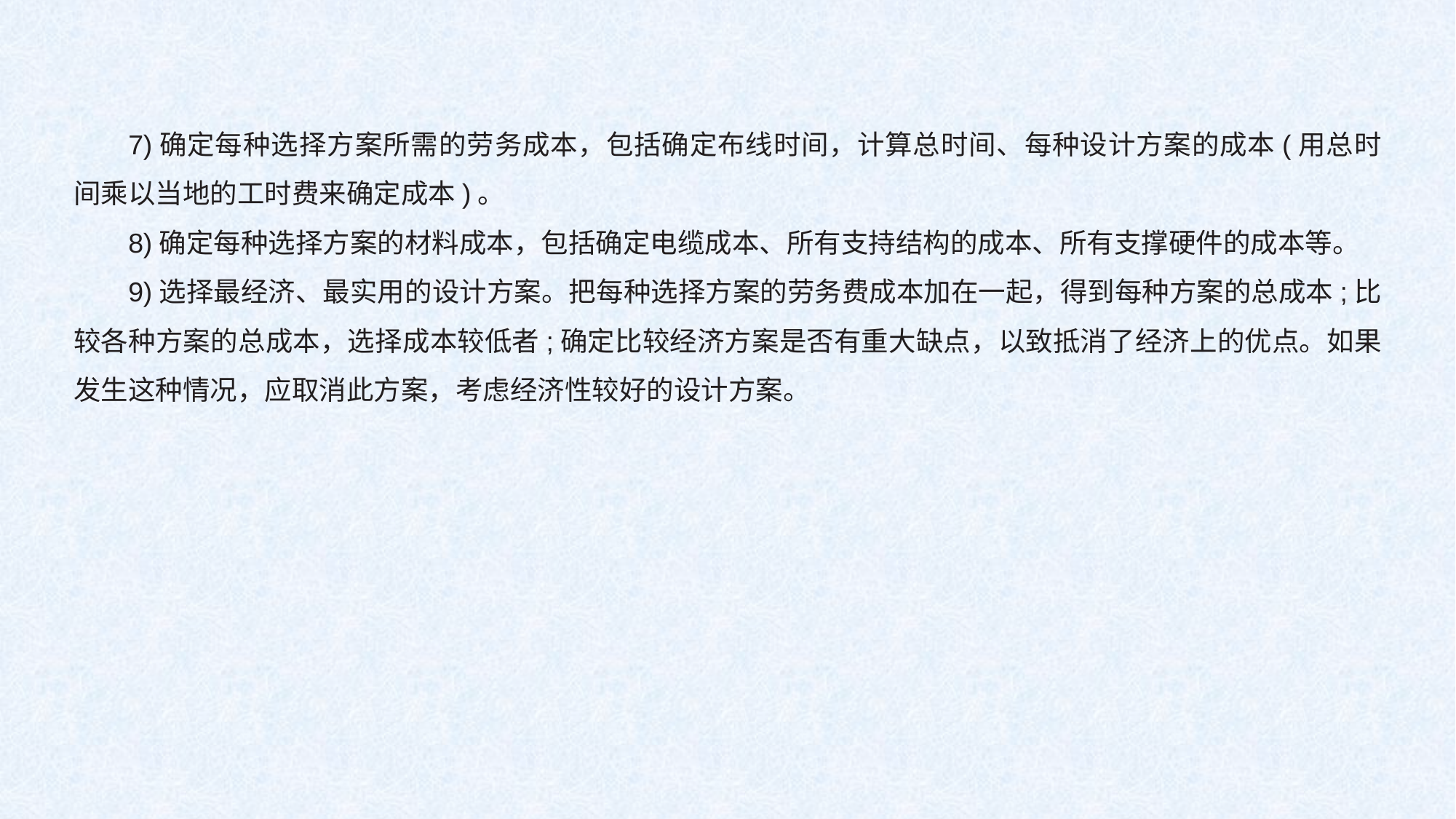

7)确定每种选择方案所需的劳务成本，包括确定布线时间，计算总时间、每种设计方案的成本(用总时间乘以当地的工时费来确定成本)。
8)确定每种选择方案的材料成本，包括确定电缆成本、所有支持结构的成本、所有支撑硬件的成本等。
9)选择最经济、最实用的设计方案。把每种选择方案的劳务费成本加在一起，得到每种方案的总成本;比较各种方案的总成本，选择成本较低者;确定比较经济方案是否有重大缺点，以致抵消了经济上的优点。如果发生这种情况，应取消此方案，考虑经济性较好的设计方案。